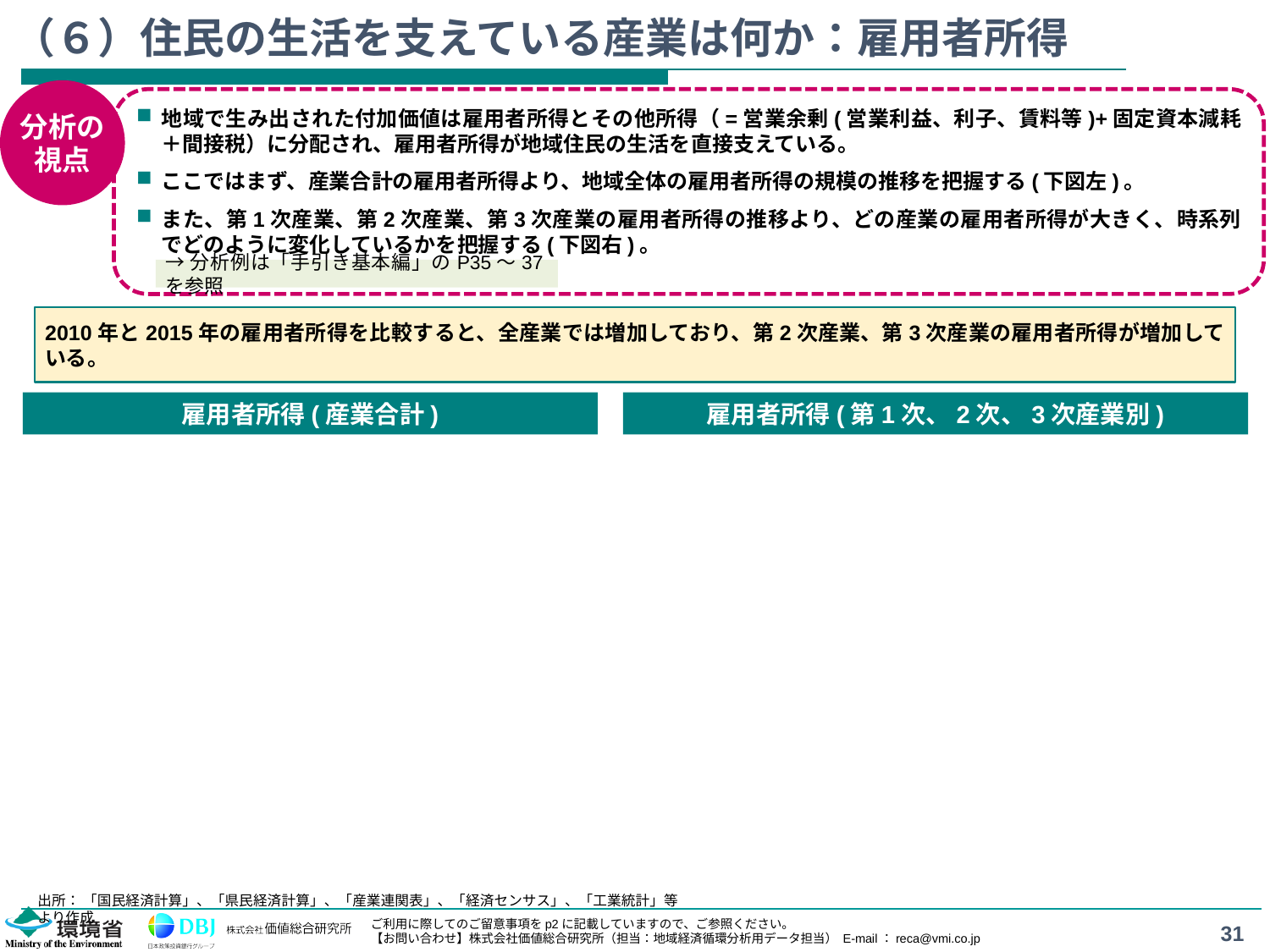

# （６）住民の生活を支えている産業は何か：雇用者所得
分析の
視点
地域で生み出された付加価値は雇用者所得とその他所得（=営業余剰(営業利益、利子、賃料等)+固定資本減耗＋間接税）に分配され、雇用者所得が地域住民の生活を直接支えている。
ここではまず、産業合計の雇用者所得より、地域全体の雇用者所得の規模の推移を把握する(下図左)。
また、第1次産業、第2次産業、第3次産業の雇用者所得の推移より、どの産業の雇用者所得が大きく、時系列でどのように変化しているかを把握する(下図右)。
→分析例は「手引き基本編」のP35～37を参照
2010年と2015年の雇用者所得を比較すると、全産業では増加しており、第2次産業、第3次産業の雇用者所得が増加している。
雇用者所得(産業合計)
雇用者所得(第1次、2次、3次産業別)
出所： 「国民経済計算」、「県民経済計算」、「産業連関表」、「経済センサス」、「工業統計」等より作成
31